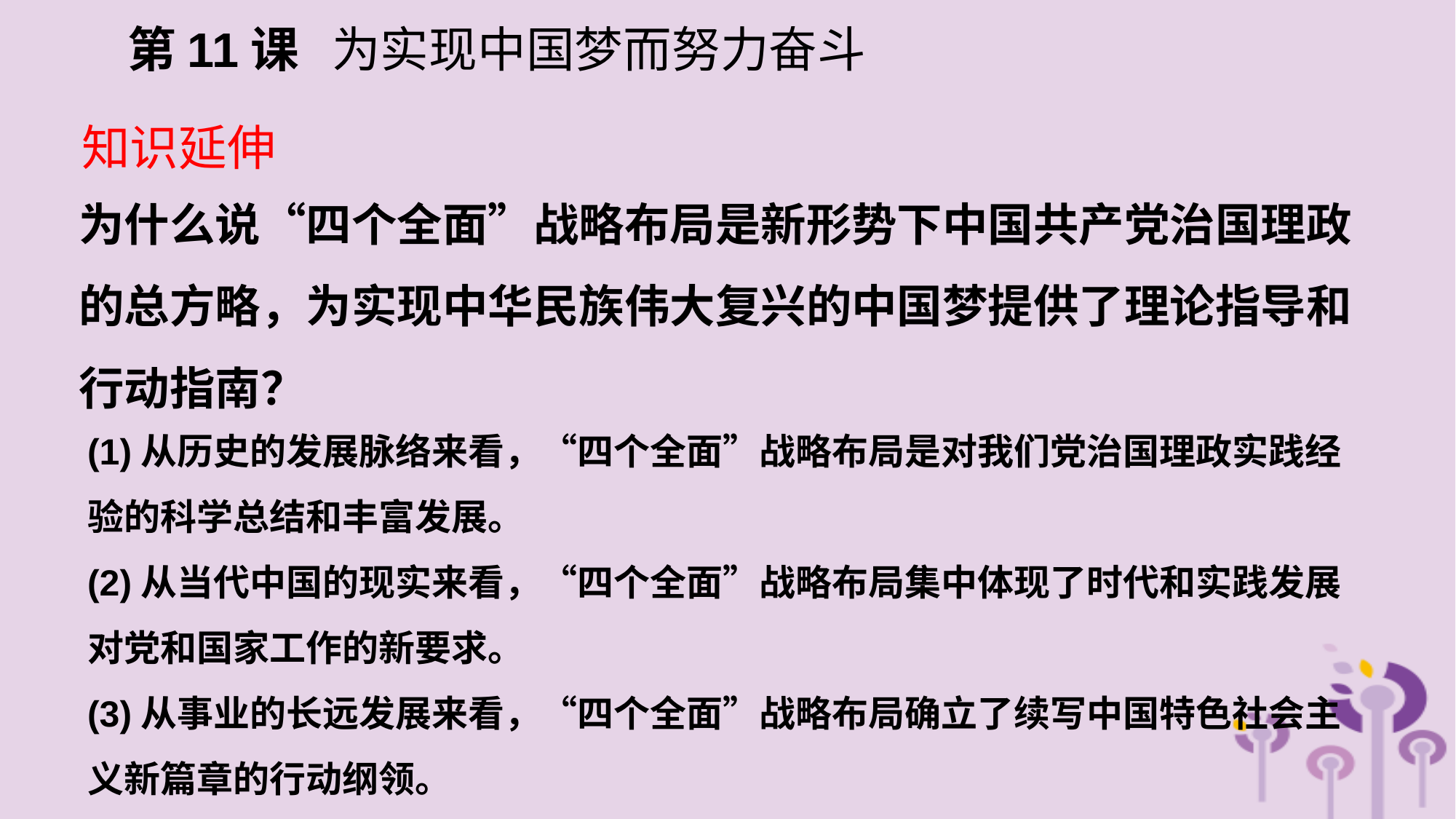

第11课   为实现中国梦而努力奋斗
知识延伸
为什么说“四个全面”战略布局是新形势下中国共产党治国理政的总方略，为实现中华民族伟大复兴的中国梦提供了理论指导和行动指南？
(1)从历史的发展脉络来看，“四个全面”战略布局是对我们党治国理政实践经验的科学总结和丰富发展。
(2)从当代中国的现实来看，“四个全面”战略布局集中体现了时代和实践发展对党和国家工作的新要求。
(3)从事业的长远发展来看，“四个全面”战略布局确立了续写中国特色社会主义新篇章的行动纲领。